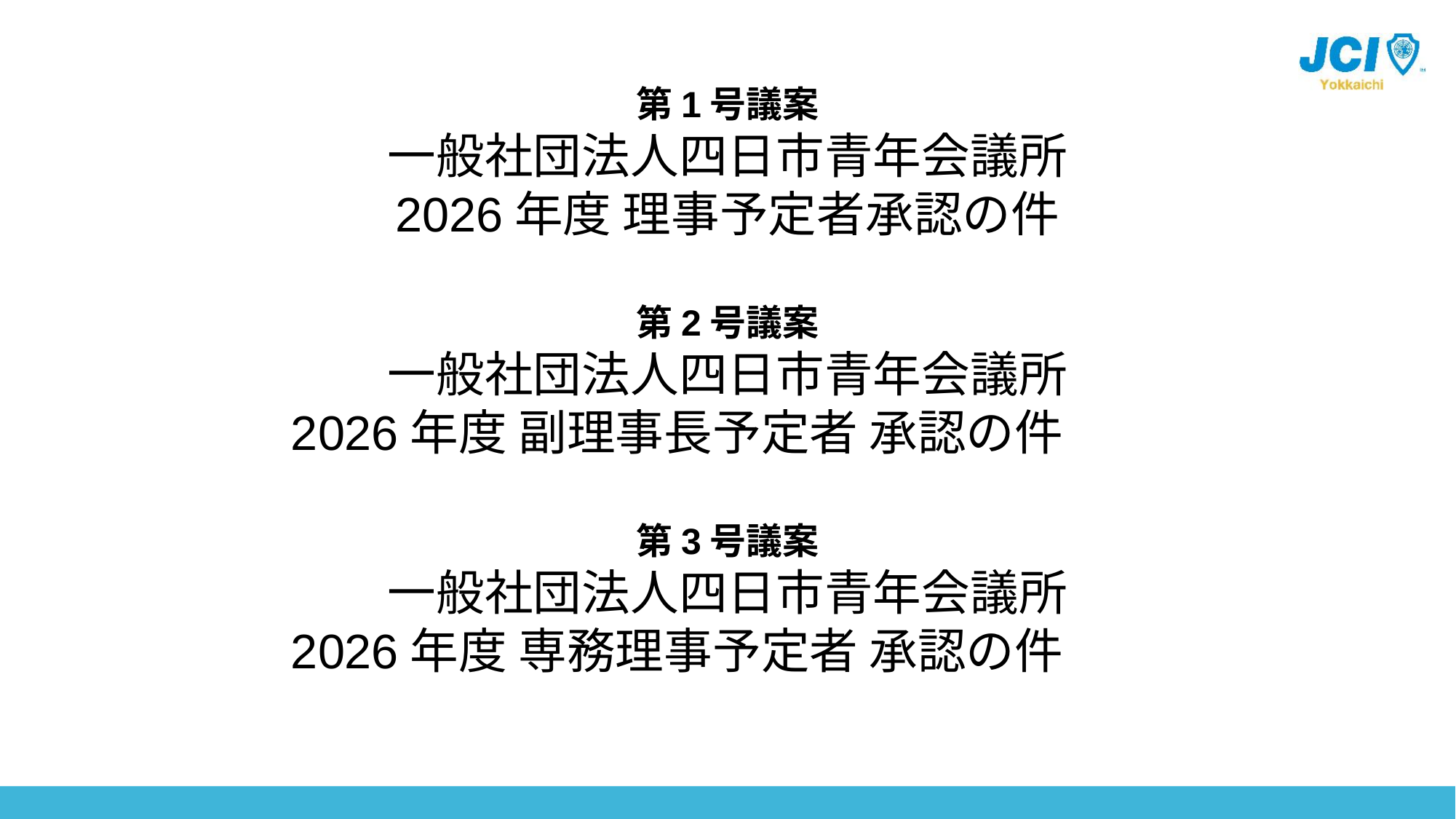

第1号議案
一般社団法人四日市青年会議所
2026年度 理事予定者承認の件

第2号議案
一般社団法人四日市青年会議所
2026年度 副理事長予定者 承認の件

第3号議案
一般社団法人四日市青年会議所
2026年度 専務理事予定者 承認の件